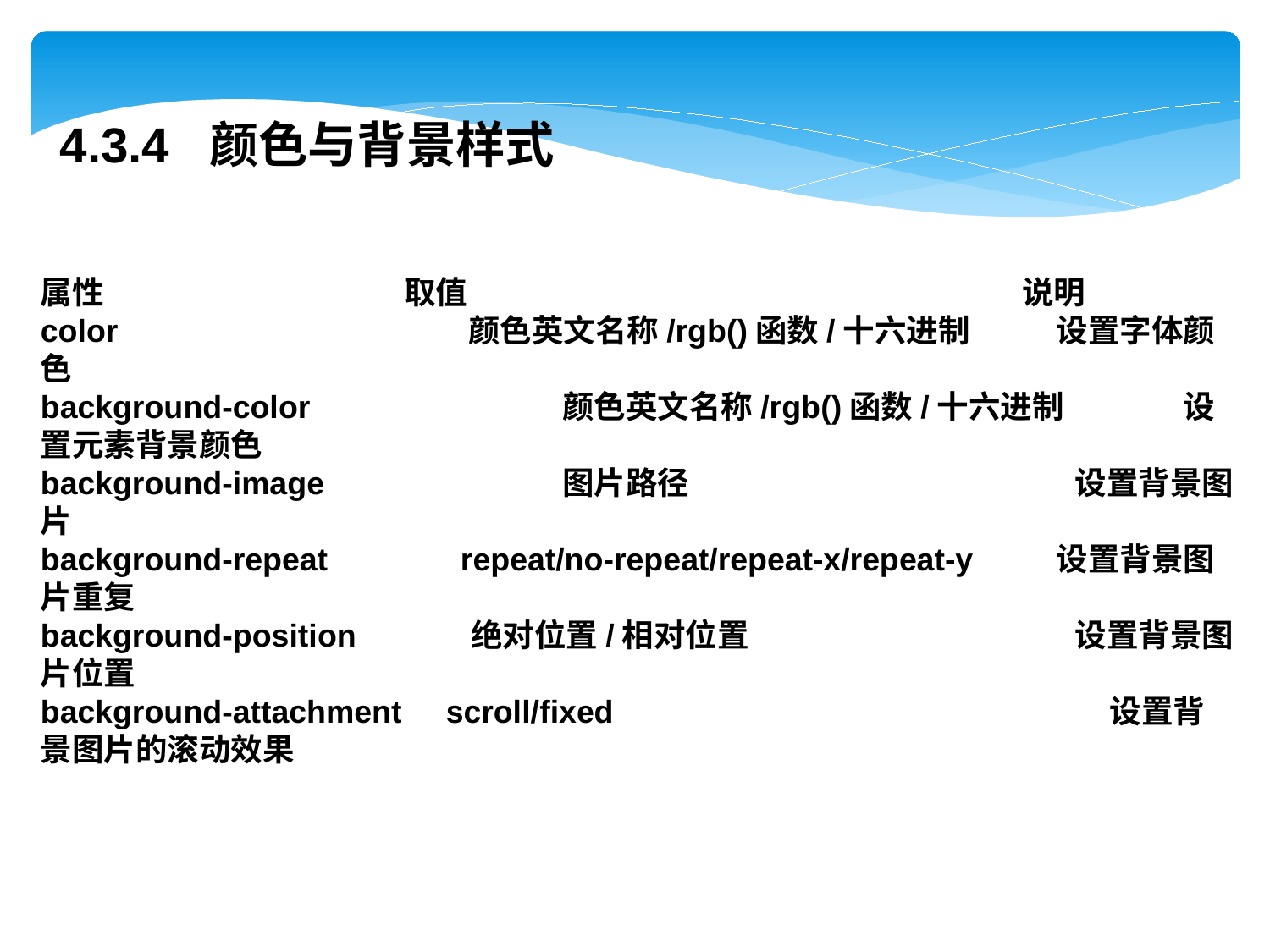

4.3.4  颜色与背景样式
属性	                                 取值	                                                                  说明
color	                                 颜色英文名称/rgb()函数/十六进制	设置字体颜色
background-color	               颜色英文名称/rgb()函数/十六进制	设置元素背景颜色
background-image	               图片路径	                                      设置背景图片
background-repeat               repeat/no-repeat/repeat-x/repeat-y	设置背景图片重复
background-position            绝对位置/相对位置	                                      设置背景图片位置
background-attachment     scroll/fixed	                                                设置背景图片的滚动效果